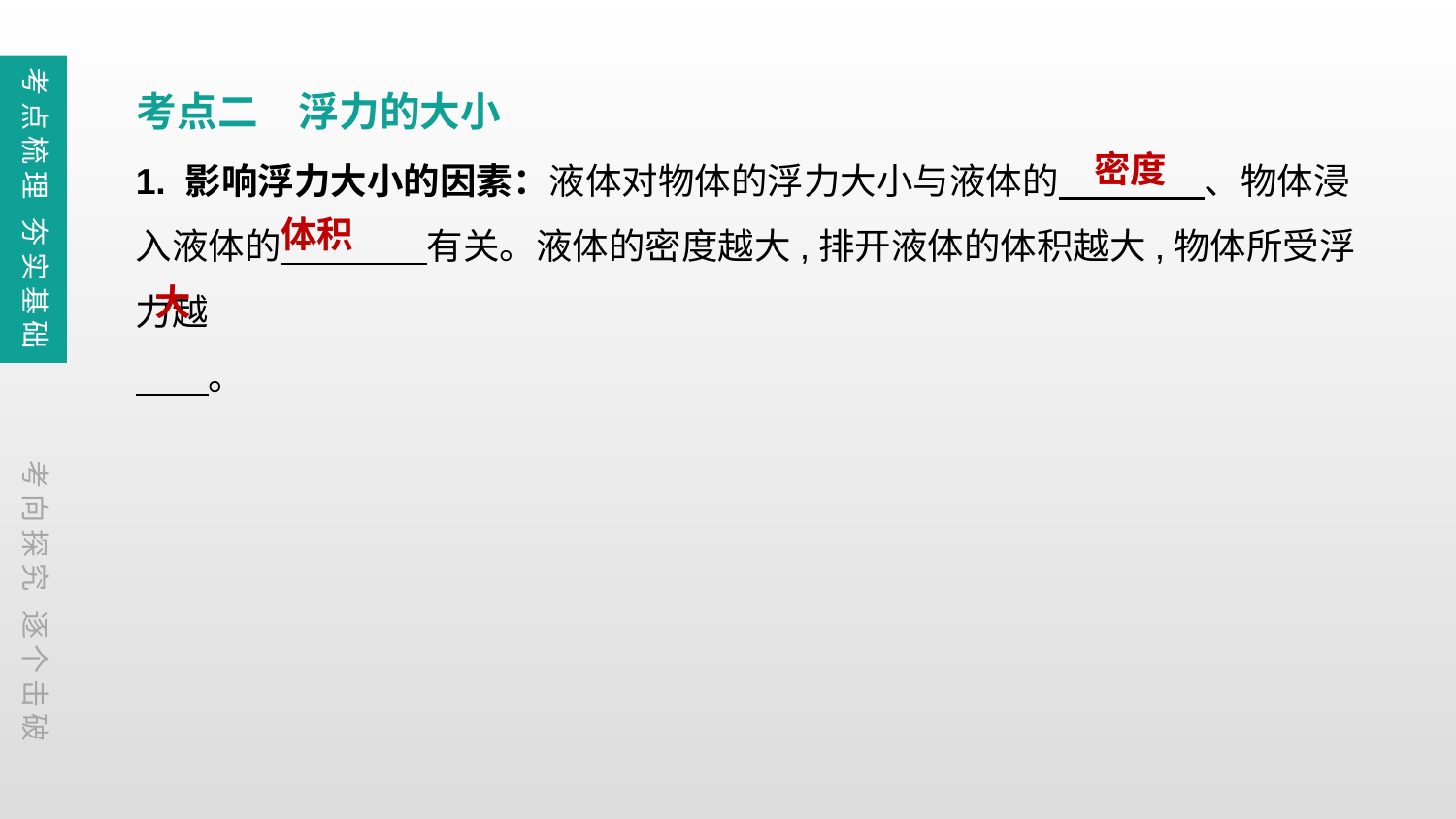

考点梳理 夯实基础
考点二　浮力的大小
1. 影响浮力大小的因素：液体对物体的浮力大小与液体的　　　　、物体浸入液体的　　　　有关。液体的密度越大,排开液体的体积越大,物体所受浮力越
　　。
密度
体积
大
考向探究 逐个击破